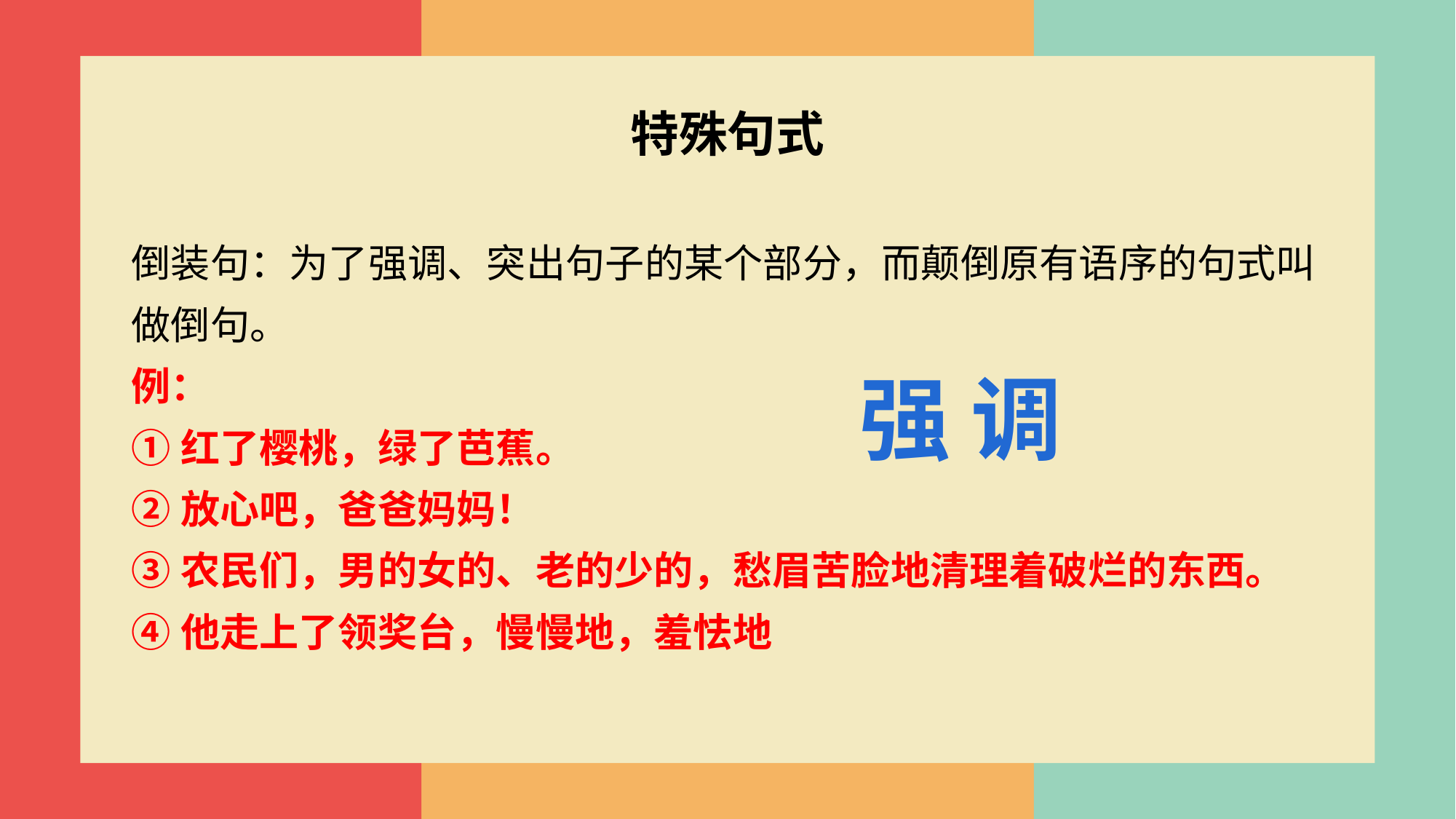

特殊句式
倒装句：为了强调、突出句子的某个部分，而颠倒原有语序的句式叫做倒句。
例：
①红了樱桃，绿了芭蕉。
②放心吧，爸爸妈妈！
③农民们，男的女的、老的少的，愁眉苦脸地清理着破烂的东西。
④他走上了领奖台，慢慢地，羞怯地
强 调